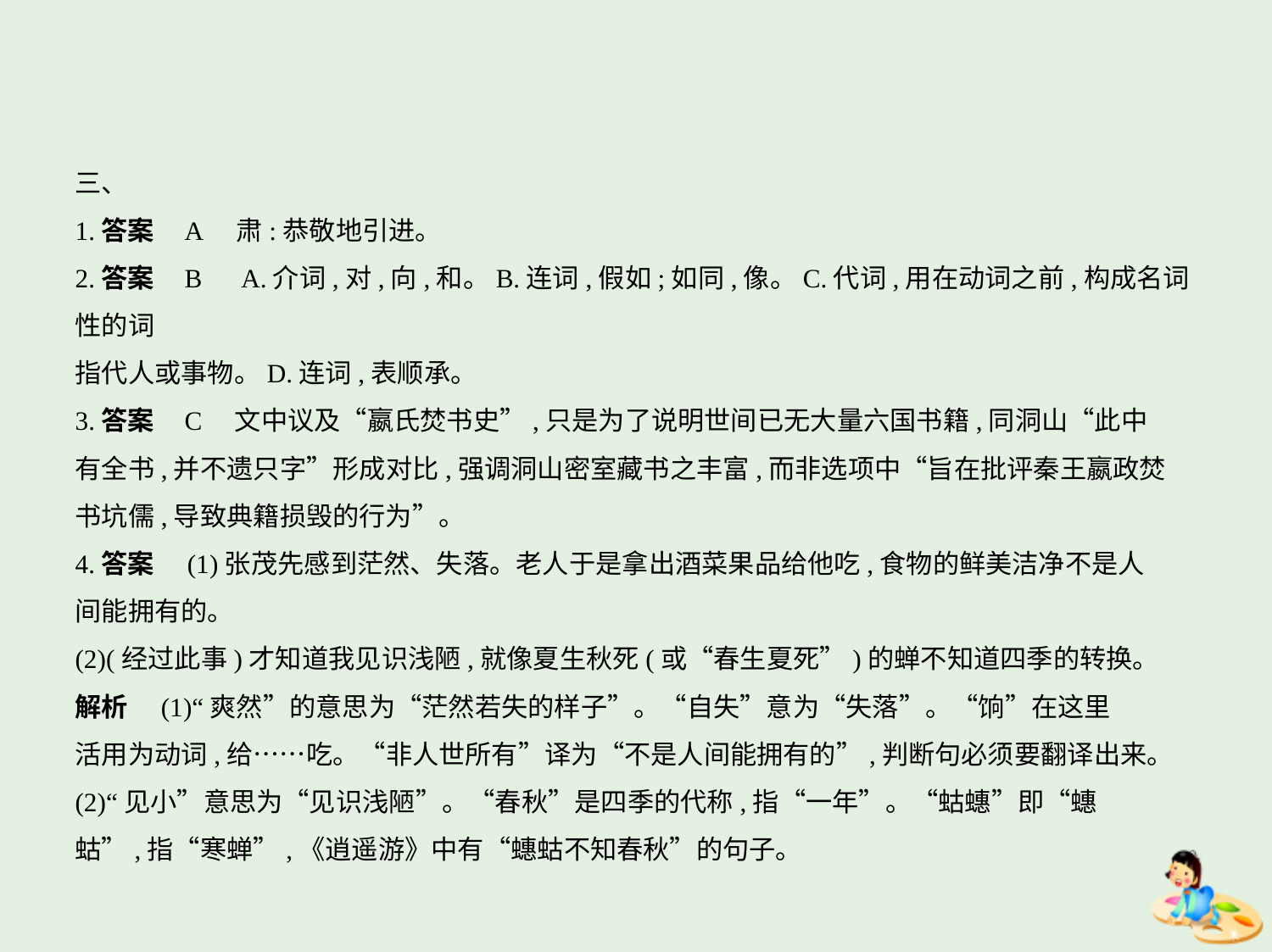

三、
1.答案    A　肃:恭敬地引进。
2.答案    B　A.介词,对,向,和。B.连词,假如;如同,像。C.代词,用在动词之前,构成名词性的词
指代人或事物。D.连词,表顺承。
3.答案    C　文中议及“嬴氏焚书史”,只是为了说明世间已无大量六国书籍,同洞山“此中
有全书,并不遗只字”形成对比,强调洞山密室藏书之丰富,而非选项中“旨在批评秦王嬴政焚
书坑儒,导致典籍损毁的行为”。
4.答案　(1)张茂先感到茫然、失落。老人于是拿出酒菜果品给他吃,食物的鲜美洁净不是人
间能拥有的。
(2)(经过此事)才知道我见识浅陋,就像夏生秋死(或“春生夏死”)的蝉不知道四季的转换。
解析　(1)“爽然”的意思为“茫然若失的样子”。“自失”意为“失落”。“饷”在这里
活用为动词,给……吃。“非人世所有”译为“不是人间能拥有的”,判断句必须要翻译出来。
(2)“见小”意思为“见识浅陋”。“春秋”是四季的代称,指“一年”。“蛄蟪”即“蟪
蛄”,指“寒蝉”,《逍遥游》中有“蟪蛄不知春秋”的句子。